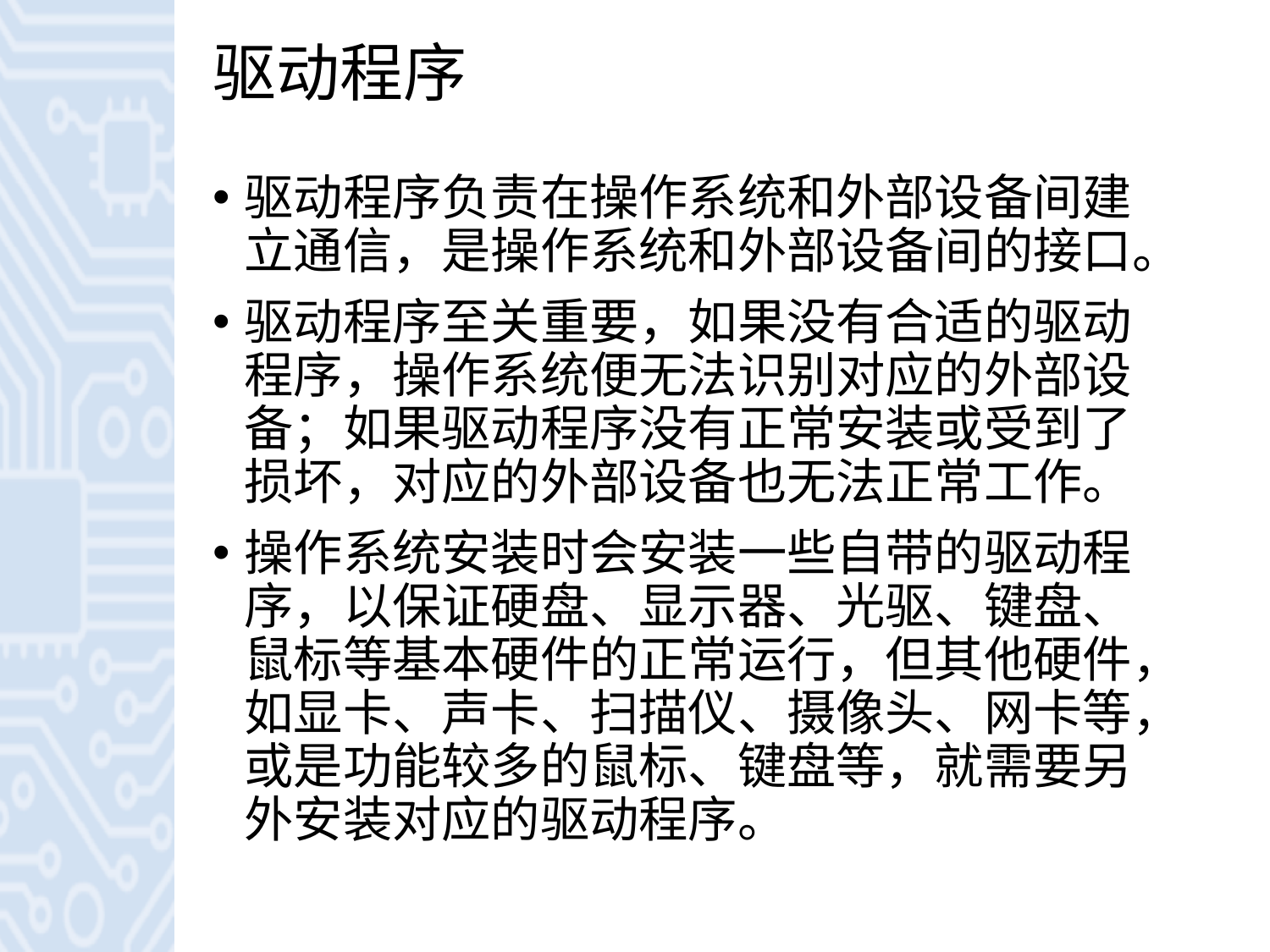

# 驱动程序
驱动程序负责在操作系统和外部设备间建立通信，是操作系统和外部设备间的接口。
驱动程序至关重要，如果没有合适的驱动程序，操作系统便无法识别对应的外部设备；如果驱动程序没有正常安装或受到了损坏，对应的外部设备也无法正常工作。
操作系统安装时会安装一些自带的驱动程序，以保证硬盘、显示器、光驱、键盘、鼠标等基本硬件的正常运行，但其他硬件，如显卡、声卡、扫描仪、摄像头、网卡等，或是功能较多的鼠标、键盘等，就需要另外安装对应的驱动程序。